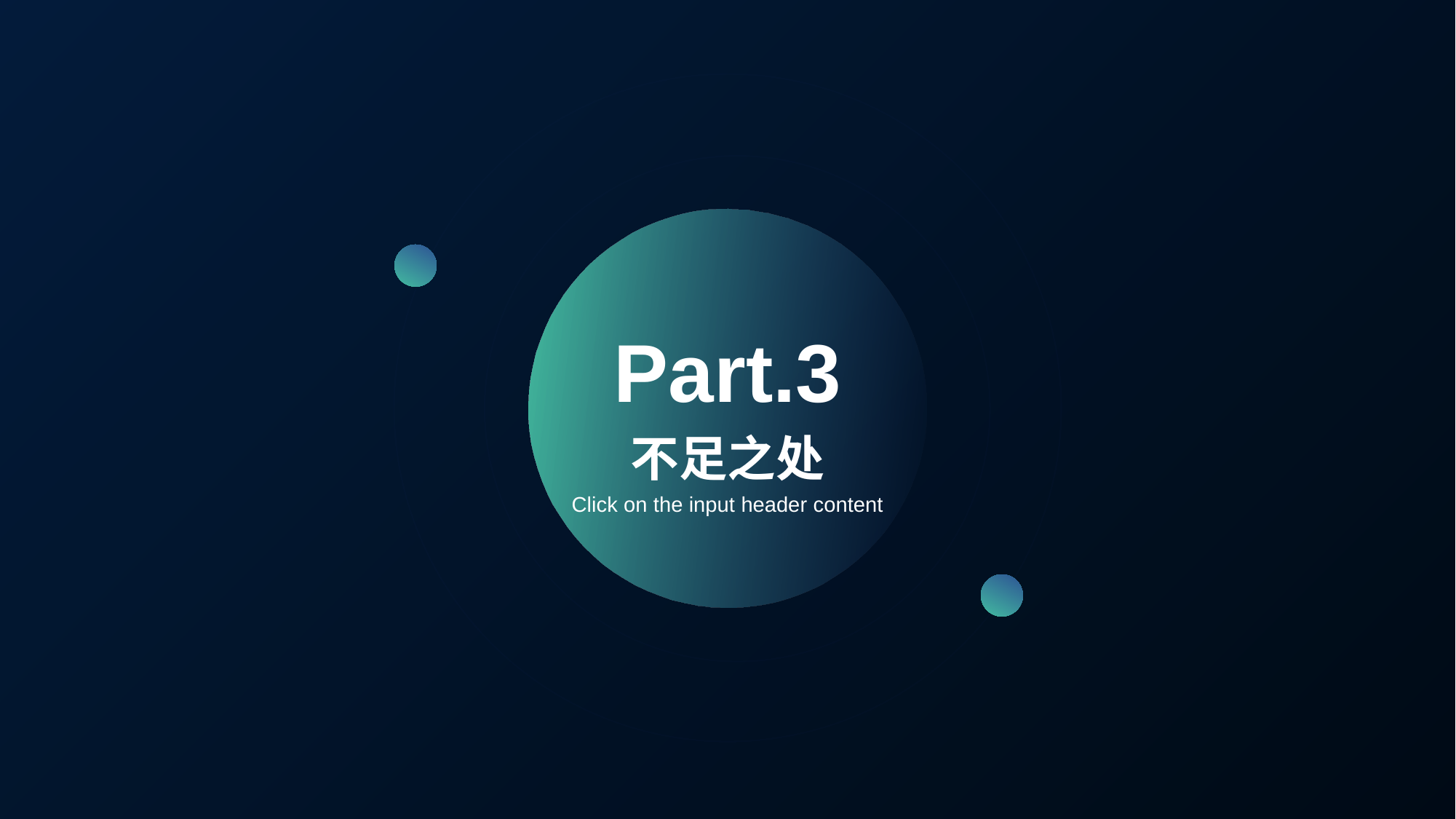

Part.3
不足之处
Click on the input header content